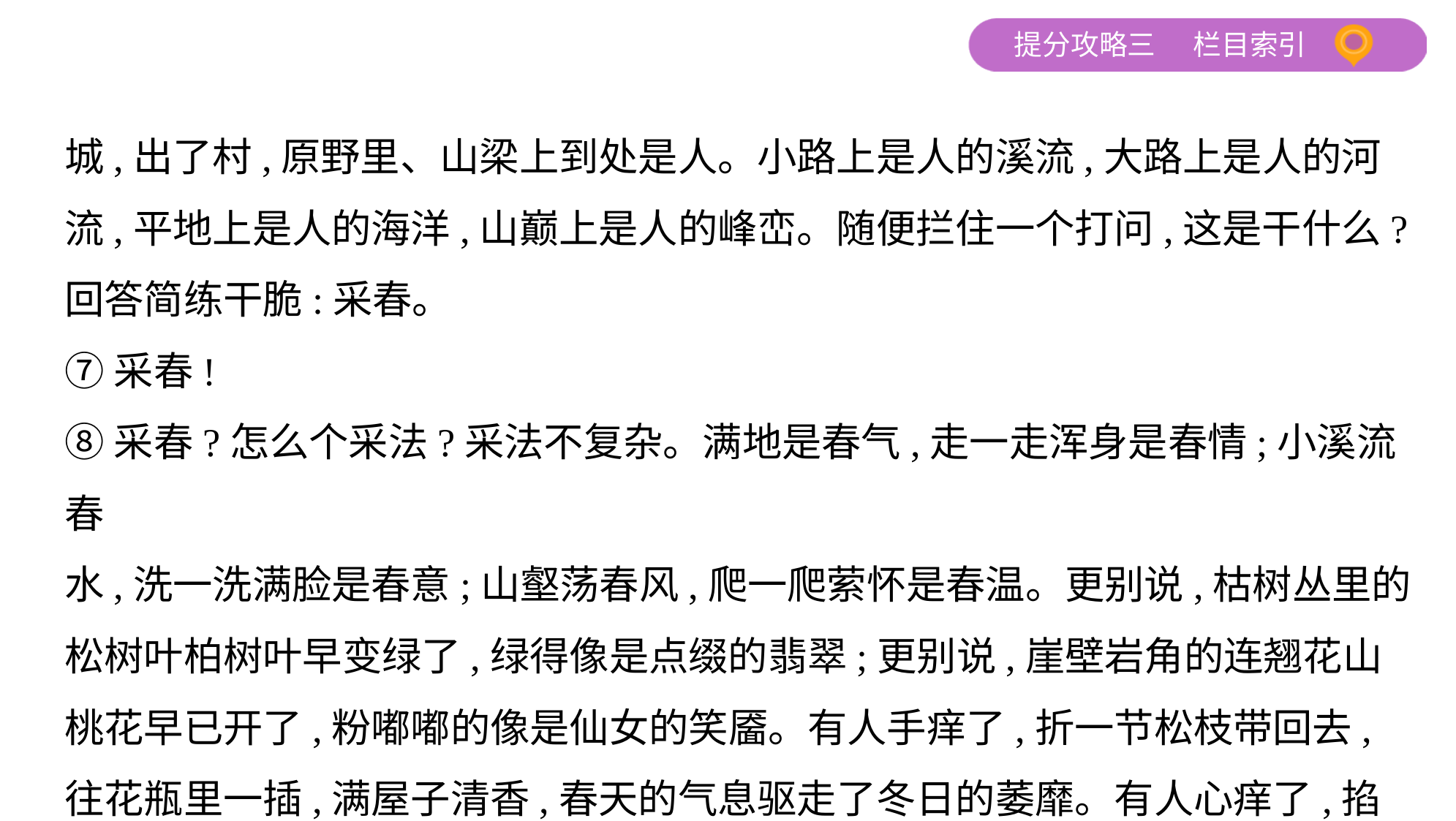

城,出了村,原野里、山梁上到处是人。小路上是人的溪流,大路上是人的河
流,平地上是人的海洋,山巅上是人的峰峦。随便拦住一个打问,这是干什么?
回答简练干脆:采春。
⑦采春!
⑧采春?怎么个采法?采法不复杂。满地是春气,走一走浑身是春情;小溪流春
水,洗一洗满脸是春意;山壑荡春风,爬一爬萦怀是春温。更别说,枯树丛里的
松树叶柏树叶早变绿了,绿得像是点缀的翡翠;更别说,崖壁岩角的连翘花山
桃花早已开了,粉嘟嘟的像是仙女的笑靥。有人手痒了,折一节松枝带回去,
往花瓶里一插,满屋子清香,春天的气息驱走了冬日的萎靡。有人心痒了,掐